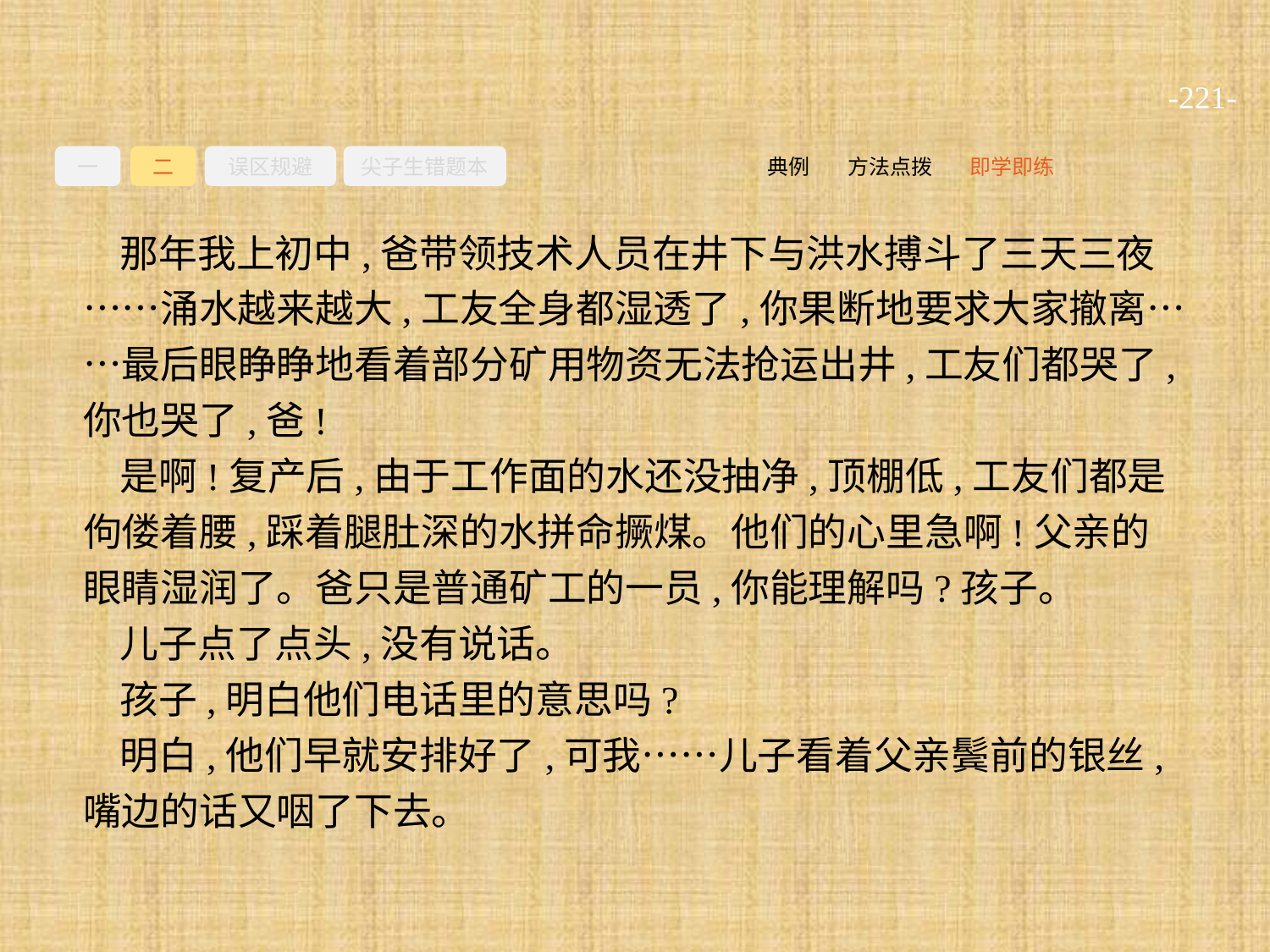

-221-
一
二
误区规避
尖子生错题本
即学即练
方法点拨
典例
那年我上初中,爸带领技术人员在井下与洪水搏斗了三天三夜……涌水越来越大,工友全身都湿透了,你果断地要求大家撤离……最后眼睁睁地看着部分矿用物资无法抢运出井,工友们都哭了,你也哭了,爸!
是啊!复产后,由于工作面的水还没抽净,顶棚低,工友们都是佝偻着腰,踩着腿肚深的水拼命撅煤。他们的心里急啊!父亲的眼睛湿润了。爸只是普通矿工的一员,你能理解吗?孩子。
儿子点了点头,没有说话。
孩子,明白他们电话里的意思吗?
明白,他们早就安排好了,可我……儿子看着父亲鬓前的银丝,嘴边的话又咽了下去。